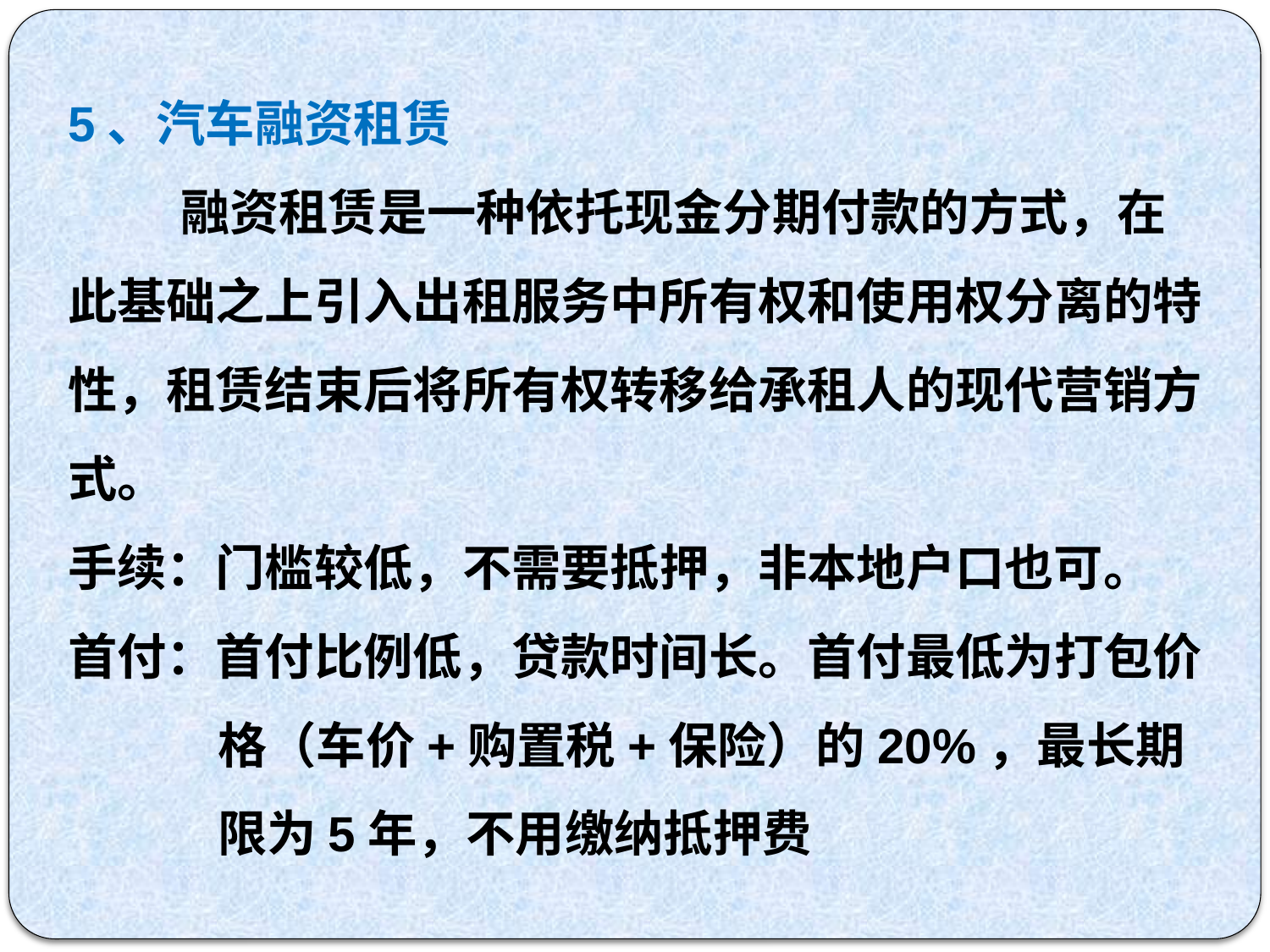

5、汽车融资租赁
         融资租赁是一种依托现金分期付款的方式，在此基础之上引入出租服务中所有权和使用权分离的特性，租赁结束后将所有权转移给承租人的现代营销方式。
手续：门槛较低，不需要抵押，非本地户口也可。
首付：首付比例低，贷款时间长。首付最低为打包价格（车价+购置税+保险）的20%，最长期限为5年，不用缴纳抵押费